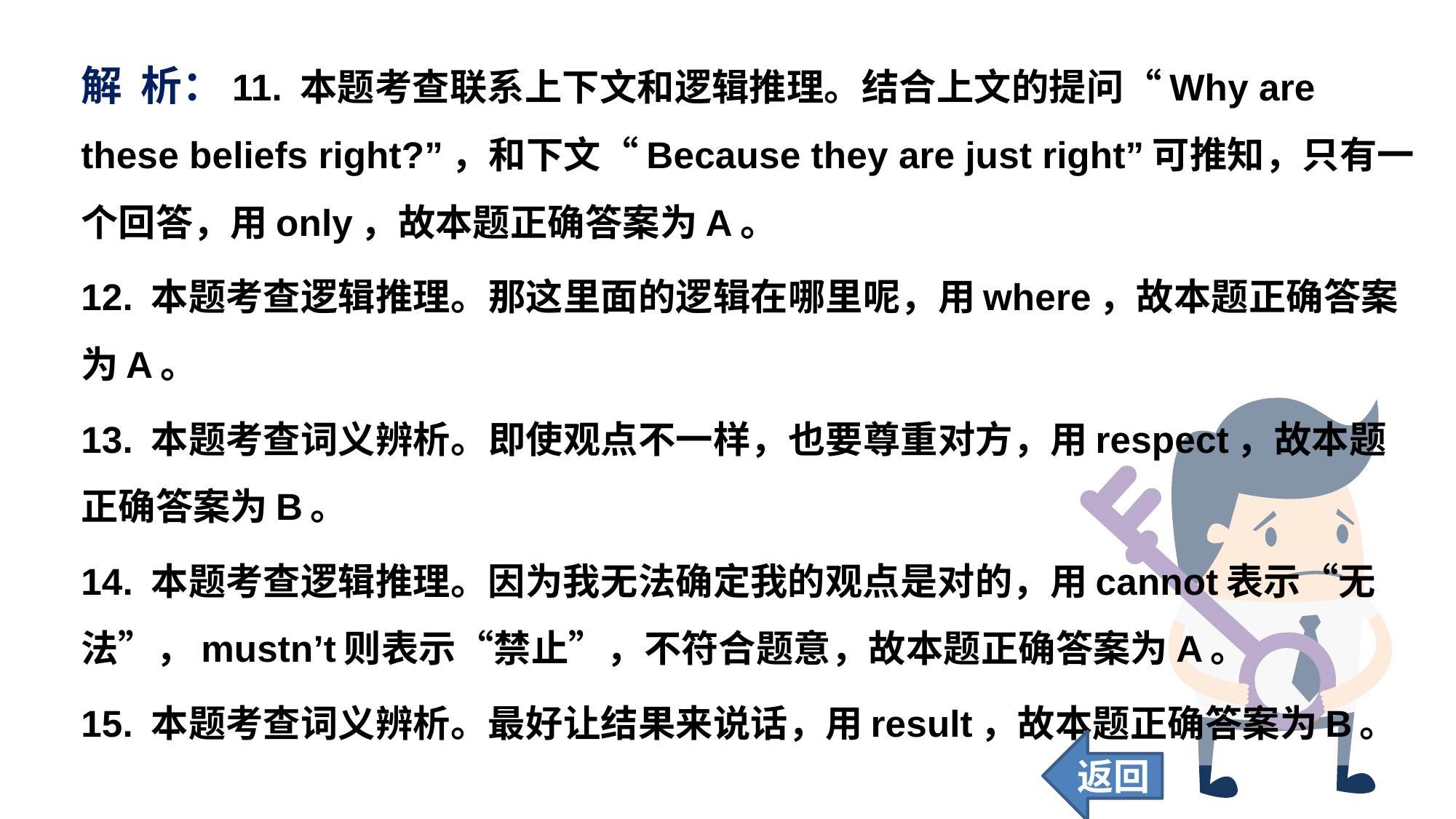

解  析：11. 本题考查联系上下文和逻辑推理。结合上文的提问“Why are these beliefs right?”，和下文“Because they are just right”可推知，只有一个回答，用only，故本题正确答案为A。
12. 本题考查逻辑推理。那这里面的逻辑在哪里呢，用where，故本题正确答案为A。
13. 本题考查词义辨析。即使观点不一样，也要尊重对方，用respect，故本题正确答案为B。
14. 本题考查逻辑推理。因为我无法确定我的观点是对的，用cannot表示“无法”，mustn’t则表示“禁止”，不符合题意，故本题正确答案为A。
15. 本题考查词义辨析。最好让结果来说话，用result，故本题正确答案为B。

返回
84